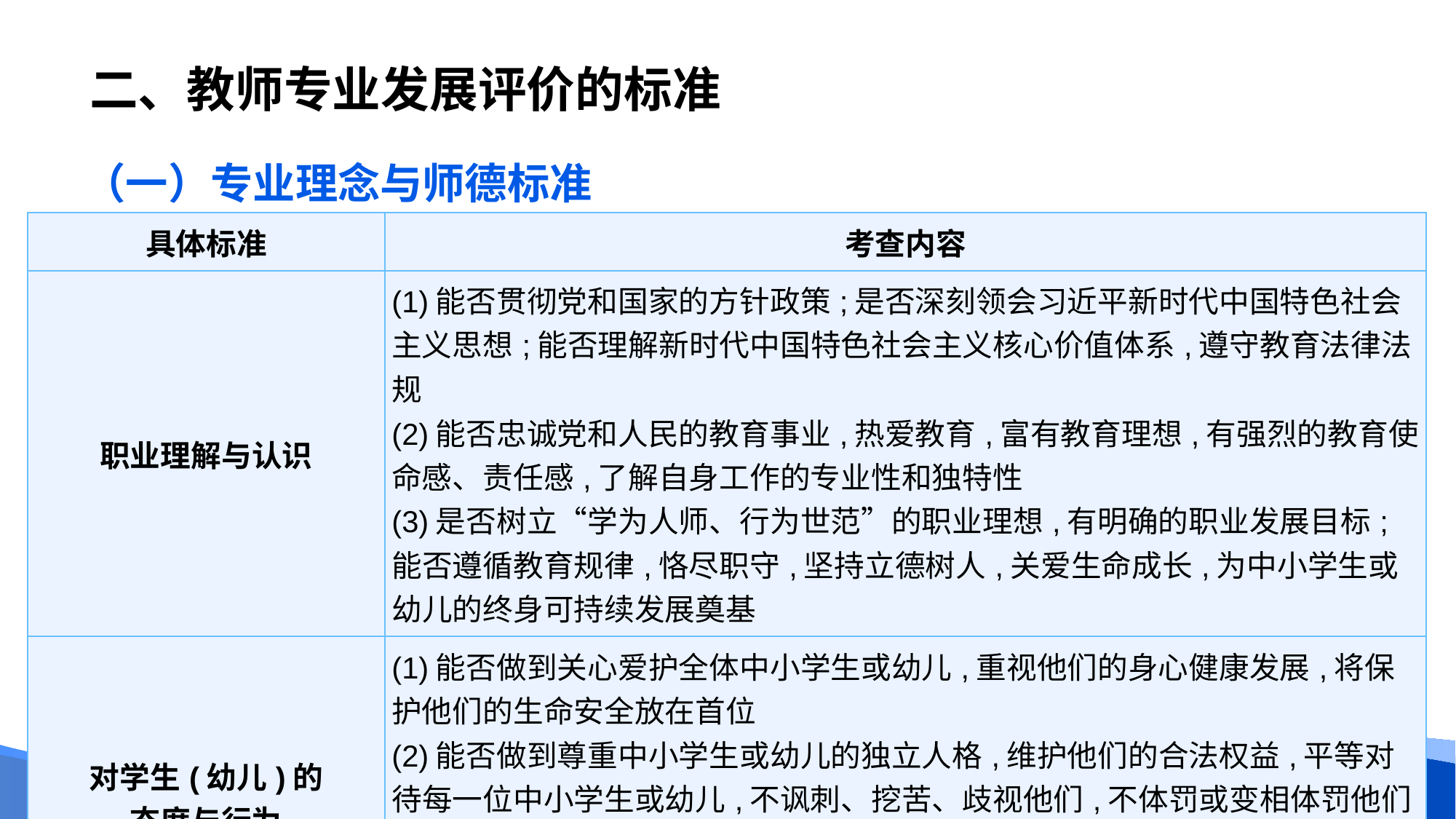

# 二、教师专业发展评价的标准
（一）专业理念与师德标准
| 具体标准 | 考查内容 |
| --- | --- |
| 职业理解与认识 | (1)能否贯彻党和国家的方针政策;是否深刻领会习近平新时代中国特色社会主义思想;能否理解新时代中国特色社会主义核心价值体系,遵守教育法律法规 (2)能否忠诚党和人民的教育事业,热爱教育,富有教育理想,有强烈的教育使命感、责任感,了解自身工作的专业性和独特性 (3)是否树立“学为人师、行为世范”的职业理想,有明确的职业发展目标;能否遵循教育规律,恪尽职守,坚持立德树人,关爱生命成长,为中小学生或幼儿的终身可持续发展奠基 |
| 对学生(幼儿)的 态度与行为 | (1)能否做到关心爱护全体中小学生或幼儿,重视他们的身心健康发展,将保护他们的生命安全放在首位 (2)能否做到尊重中小学生或幼儿的独立人格,维护他们的合法权益,平等对待每一位中小学生或幼儿,不讽刺、挖苦、歧视他们,不体罚或变相体罚他们 (3)能否信任中小学生或幼儿,做到尊重个体差异,满足他们的不同需要 (4)能否积极创造条件,促进中小学生或幼儿的自主发展,让他们拥有快乐的学校(幼儿园)生活 |